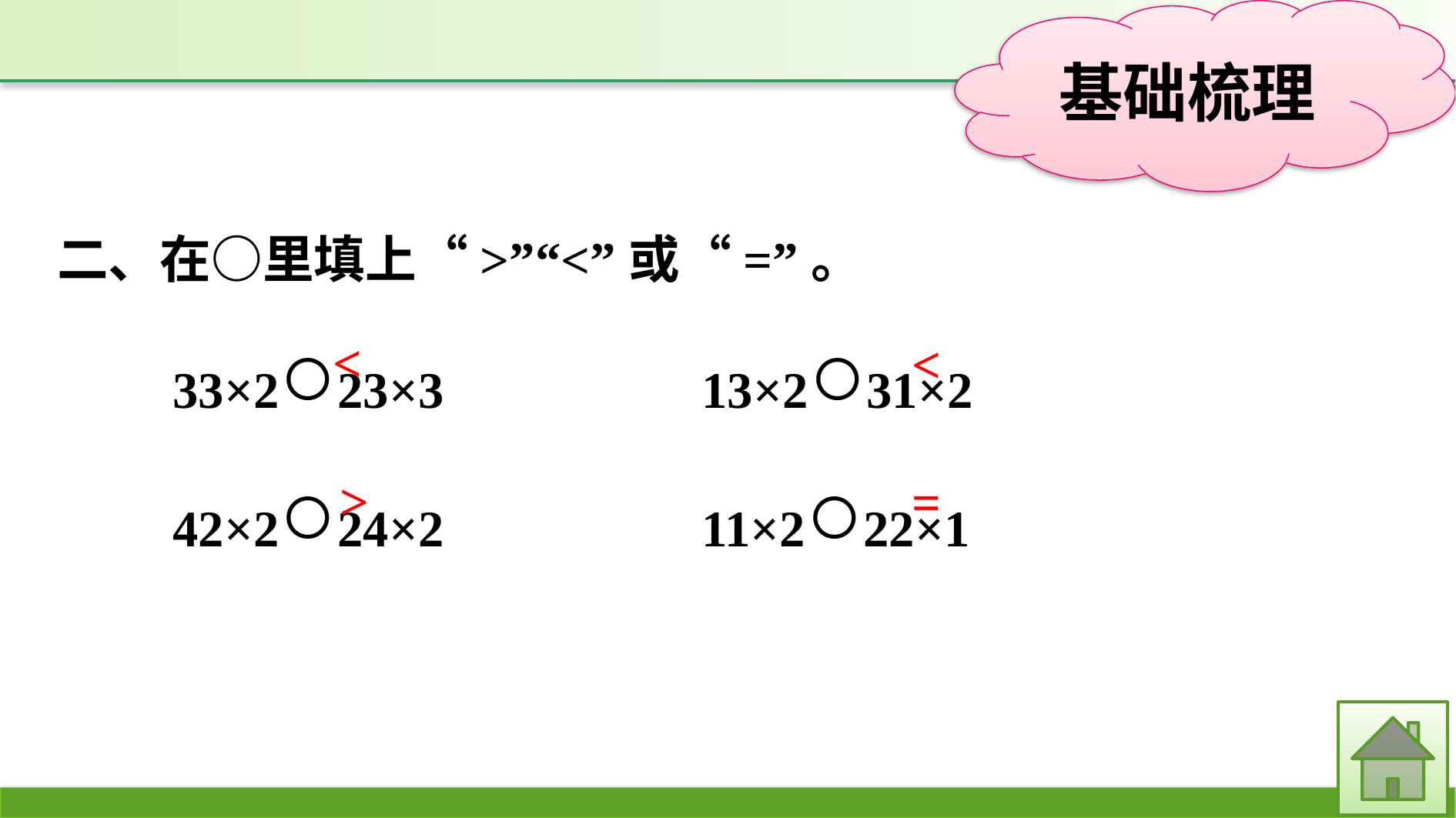

二、在○里填上“>”“<”或“=”。
33×2○23×3　　		13×2○31×2
42×2○24×2			11×2○22×1
<
<
>
=